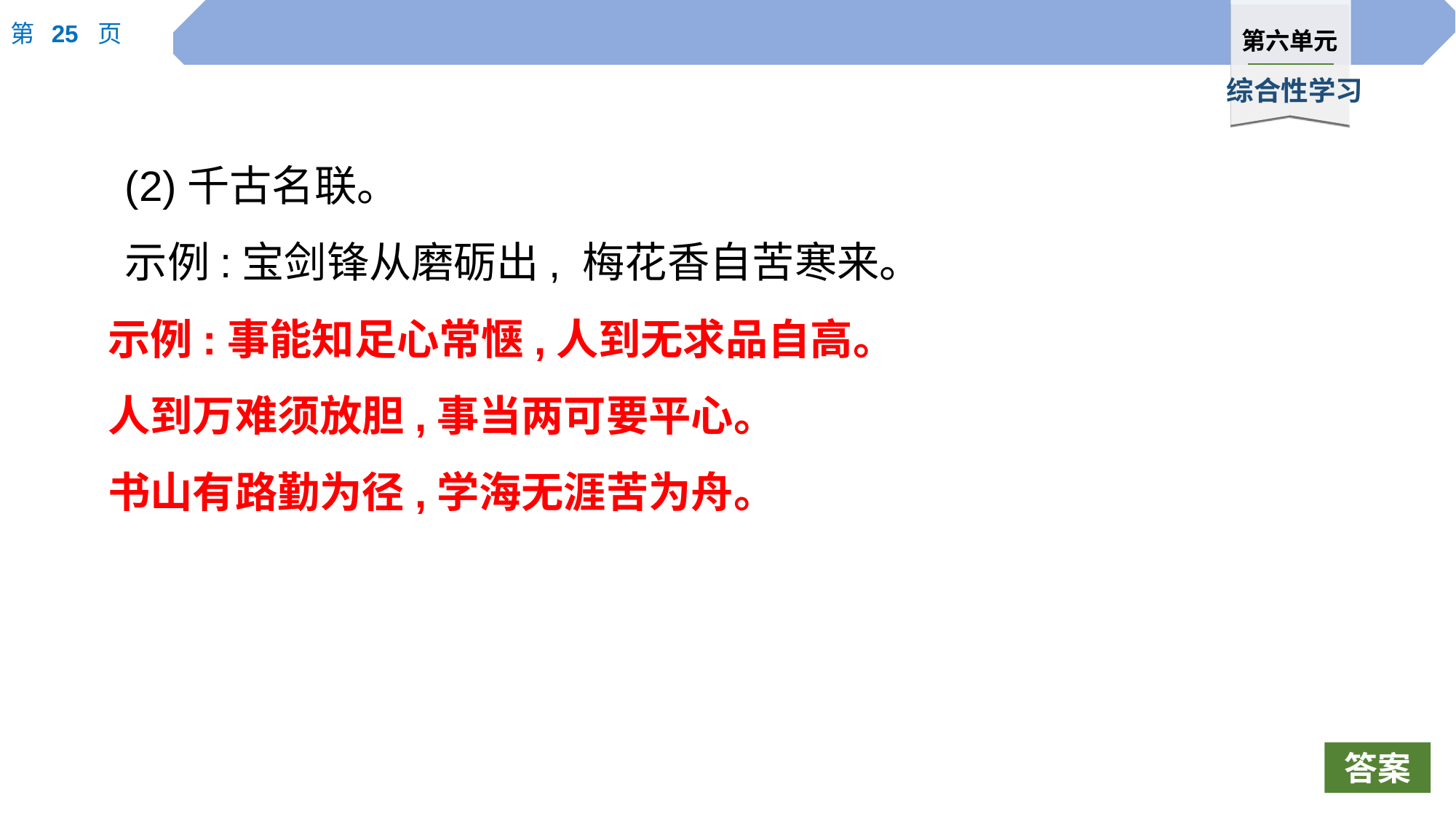

(2)千古名联。
示例:宝剑锋从磨砺出, 梅花香自苦寒来。
示例:事能知足心常惬,人到无求品自高。
人到万难须放胆,事当两可要平心。
书山有路勤为径,学海无涯苦为舟。
答案